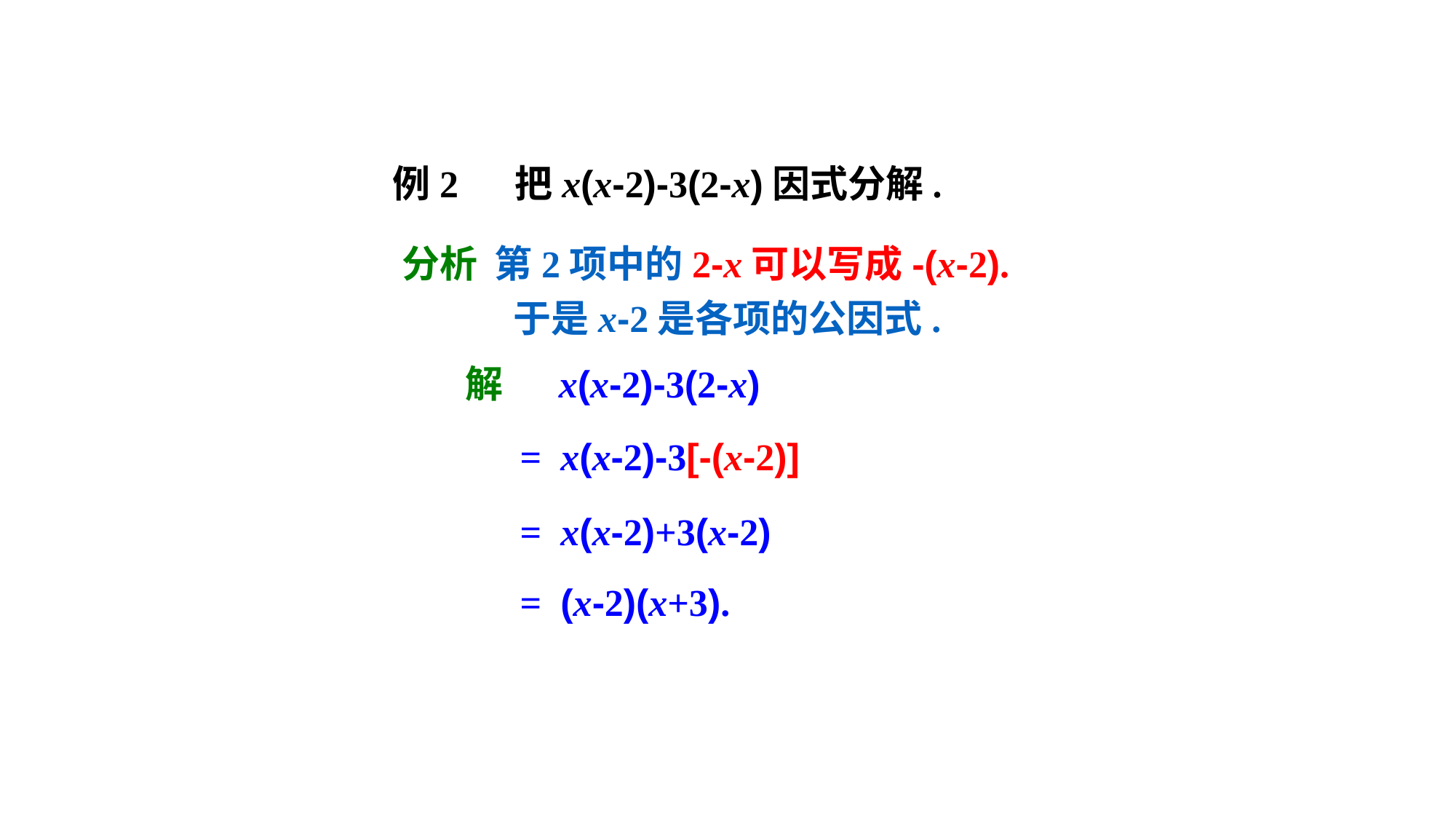

例2     把x(x-2)-3(2-x)因式分解.
分析  第2项中的2-x可以写成-(x-2).
            于是x-2是各项的公因式.
解 　x(x-2)-3(2-x)
=  x(x-2)-3[-(x-2)]
=  x(x-2)+3(x-2)
=  (x-2)(x+3).